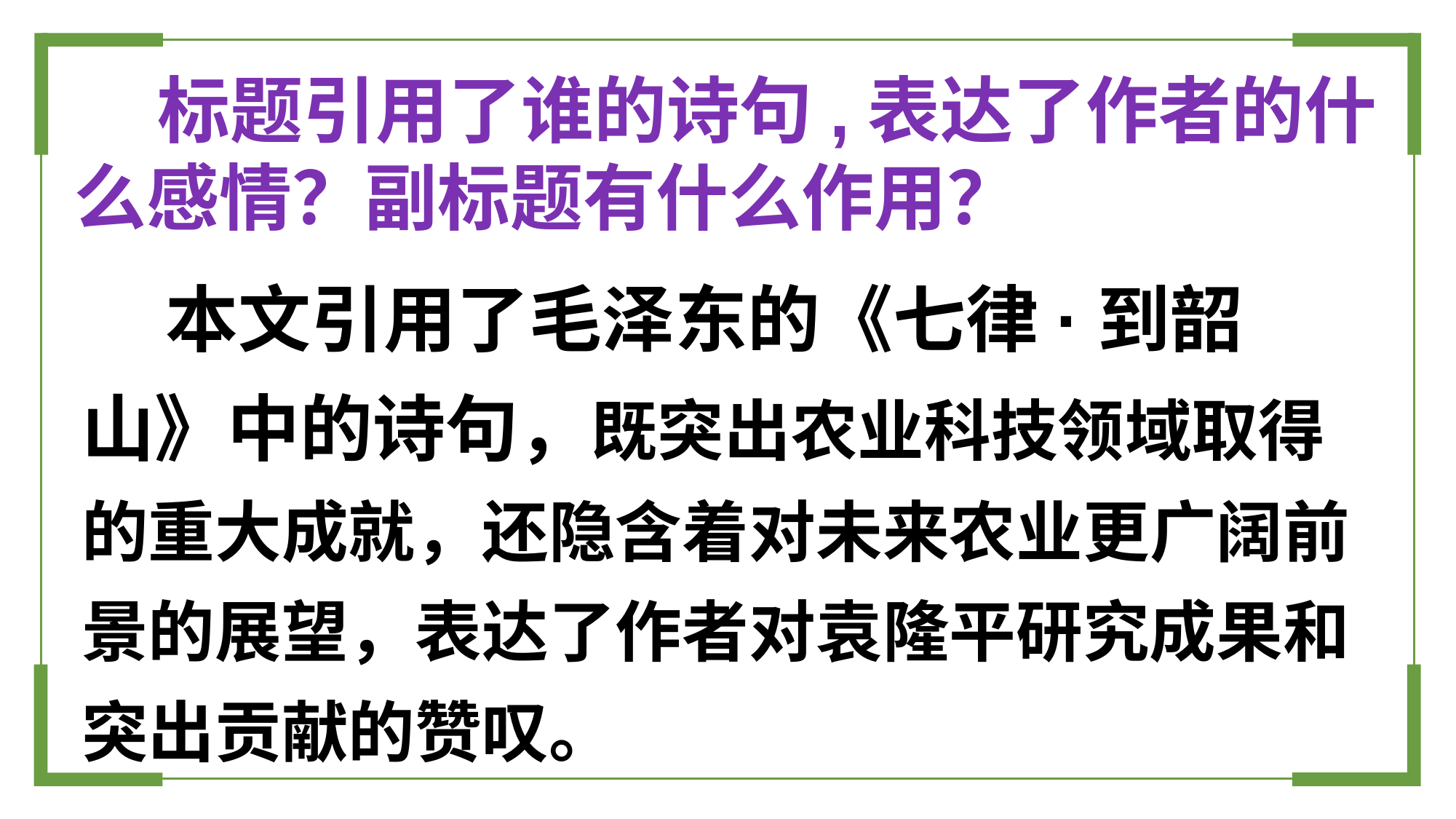

标题引用了谁的诗句,表达了作者的什么感情？副标题有什么作用？
    本文引用了毛泽东的《七律·到韶山》中的诗句，既突出农业科技领域取得的重大成就，还隐含着对未来农业更广阔前景的展望，表达了作者对袁隆平研究成果和突出贡献的赞叹。